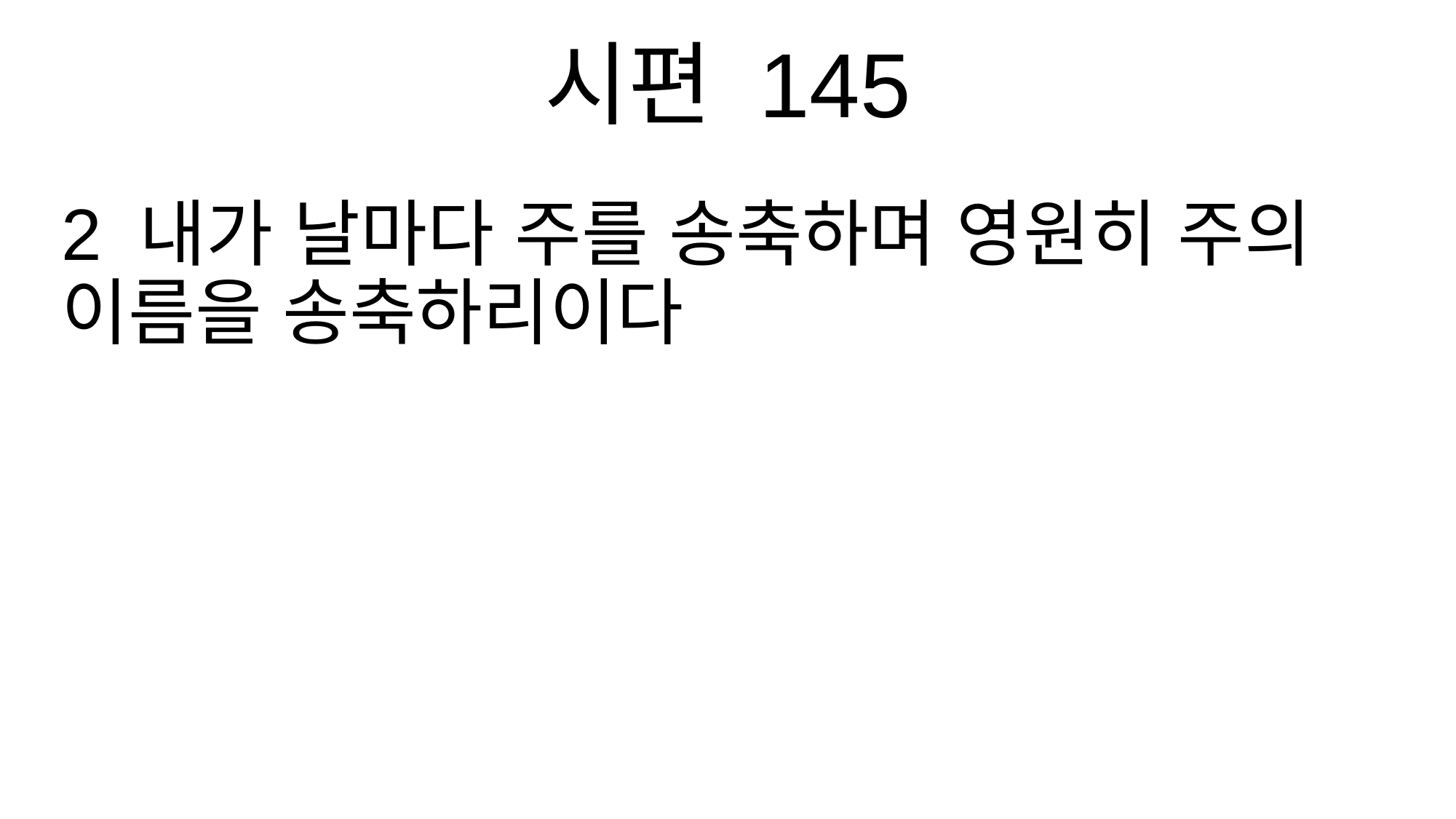

시편 145
2 내가 날마다 주를 송축하며 영원히 주의 이름을 송축하리이다